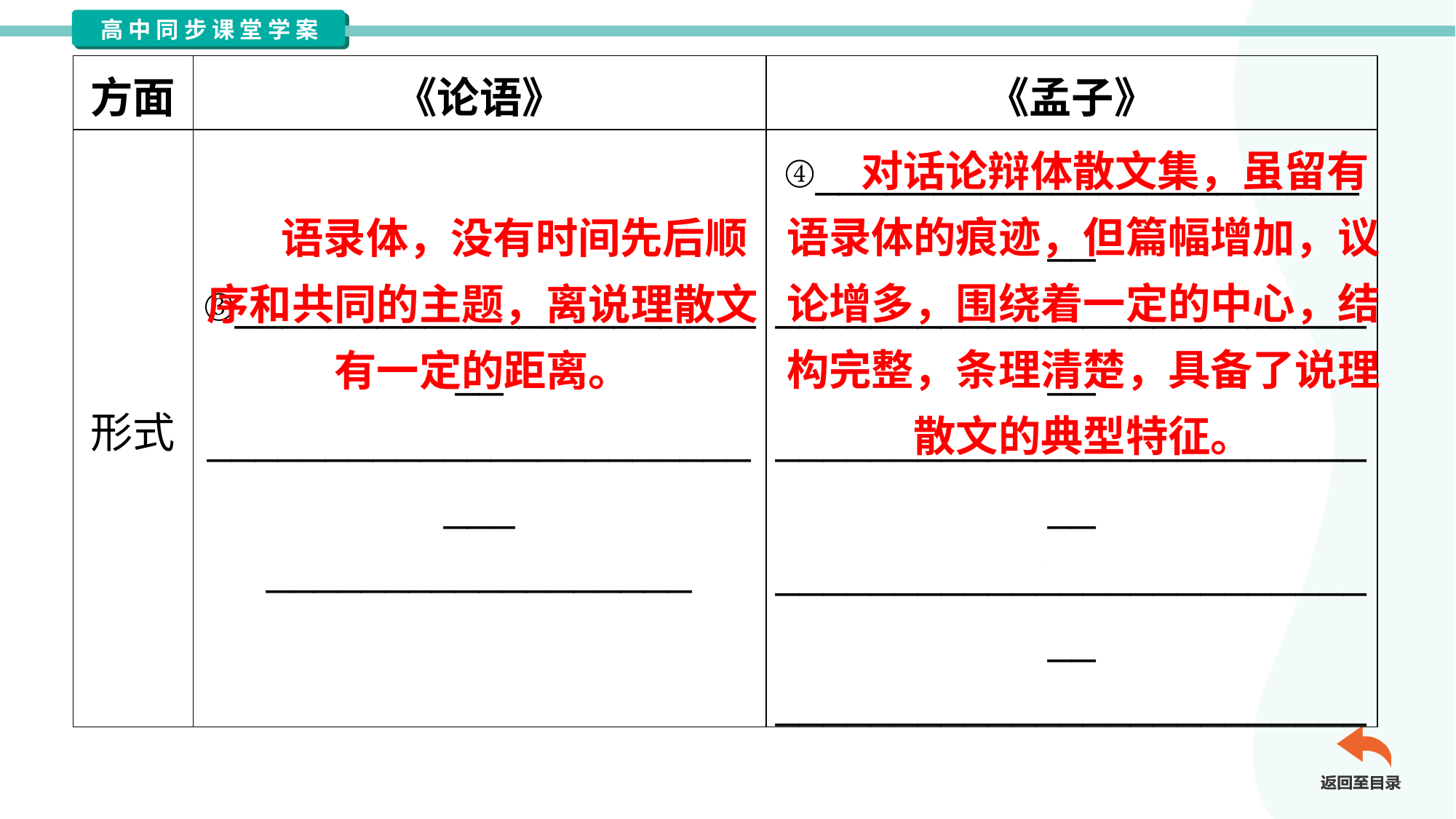

| 方面 | 《论语》 | 《孟子》 |
| --- | --- | --- |
| 形式 | ③\_\_\_\_\_\_\_\_\_\_\_\_\_\_\_\_\_\_\_\_\_\_\_\_ \_\_\_\_\_\_\_\_\_\_\_\_\_\_\_\_\_\_\_\_\_\_\_\_\_\_ \_\_\_\_\_\_\_\_\_\_\_\_\_\_\_\_\_\_ | ④\_\_\_\_\_\_\_\_\_\_\_\_\_\_\_\_\_\_\_\_\_\_\_\_\_ \_\_\_\_\_\_\_\_\_\_\_\_\_\_\_\_\_\_\_\_\_\_\_\_\_\_\_ \_\_\_\_\_\_\_\_\_\_\_\_\_\_\_\_\_\_\_\_\_\_\_\_\_\_\_ \_\_\_\_\_\_\_\_\_\_\_\_\_\_\_\_\_\_\_\_\_\_\_\_\_\_\_ \_\_\_\_\_\_\_\_\_\_\_\_\_\_\_\_\_\_\_\_\_\_\_\_\_ |
对话论辩体散文集，虽留有语录体的痕迹，但篇幅增加，议论增多，围绕着一定的中心，结构完整，条理清楚，具备了说理散文的典型特征。
语录体，没有时间先后顺序和共同的主题，离说理散文有一定的距离。